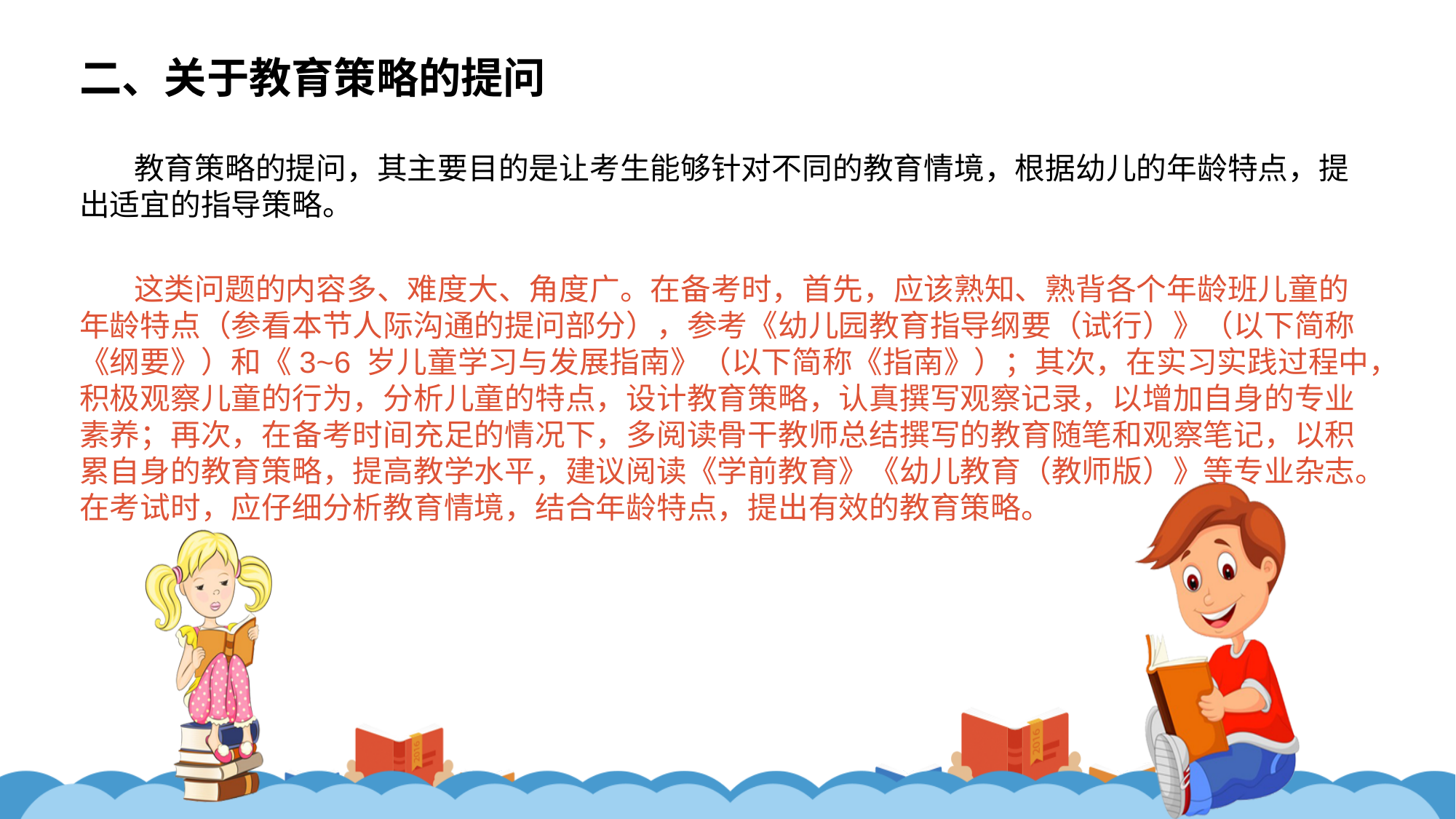

二、关于教育策略的提问
教育策略的提问，其主要目的是让考生能够针对不同的教育情境，根据幼儿的年龄特点，提出适宜的指导策略。
这类问题的内容多、难度大、角度广。在备考时，首先，应该熟知、熟背各个年龄班儿童的年龄特点（参看本节人际沟通的提问部分），参考《幼儿园教育指导纲要（试行）》（以下简称《纲要》）和《3~6 岁儿童学习与发展指南》（以下简称《指南》）；其次，在实习实践过程中，积极观察儿童的行为，分析儿童的特点，设计教育策略，认真撰写观察记录，以增加自身的专业素养；再次，在备考时间充足的情况下，多阅读骨干教师总结撰写的教育随笔和观察笔记，以积累自身的教育策略，提高教学水平，建议阅读《学前教育》《幼儿教育（教师版）》等专业杂志。在考试时，应仔细分析教育情境，结合年龄特点，提出有效的教育策略。